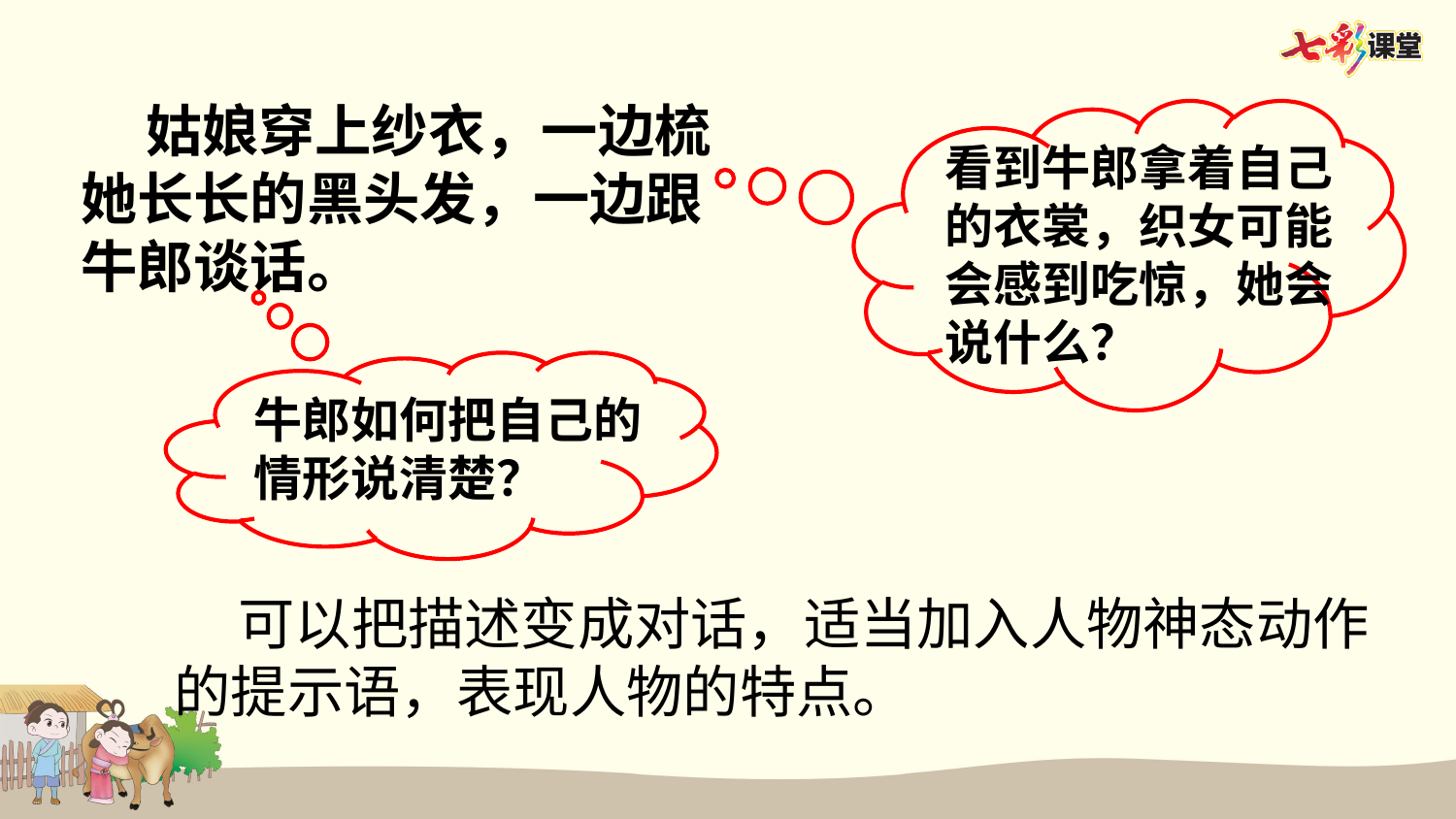

姑娘穿上纱衣，一边梳她长长的黑头发，一边跟牛郎谈话。

看到牛郎拿着自己的衣裳，织女可能会感到吃惊，她会说什么？

牛郎如何把自己的情形说清楚？
    可以把描述变成对话，适当加入人物神态动作的提示语，表现人物的特点。